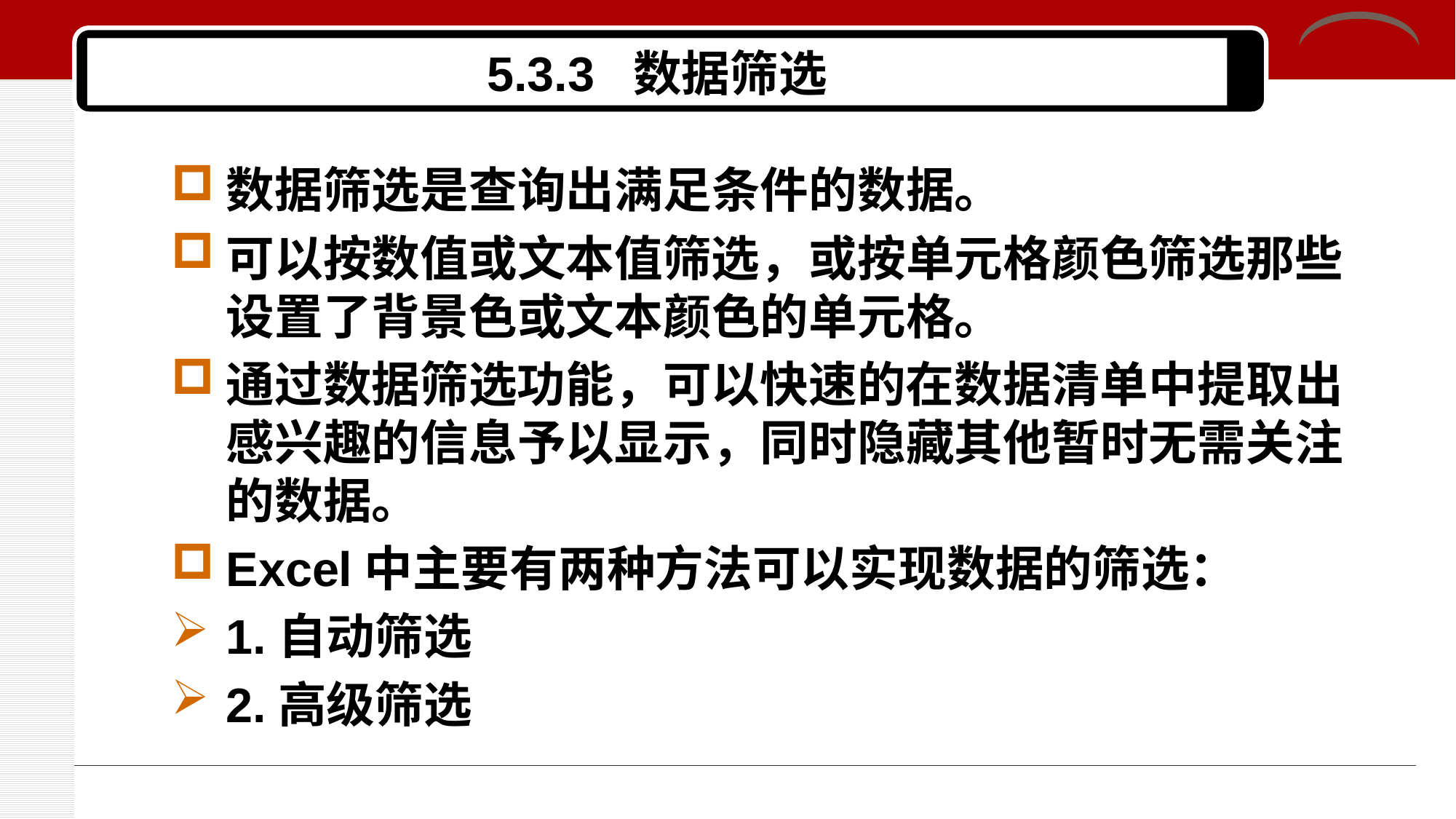

# 5.3.3  数据筛选
数据筛选是查询出满足条件的数据。
可以按数值或文本值筛选，或按单元格颜色筛选那些设置了背景色或文本颜色的单元格。
通过数据筛选功能，可以快速的在数据清单中提取出感兴趣的信息予以显示，同时隐藏其他暂时无需关注的数据。
Excel中主要有两种方法可以实现数据的筛选：
1.自动筛选
2.高级筛选